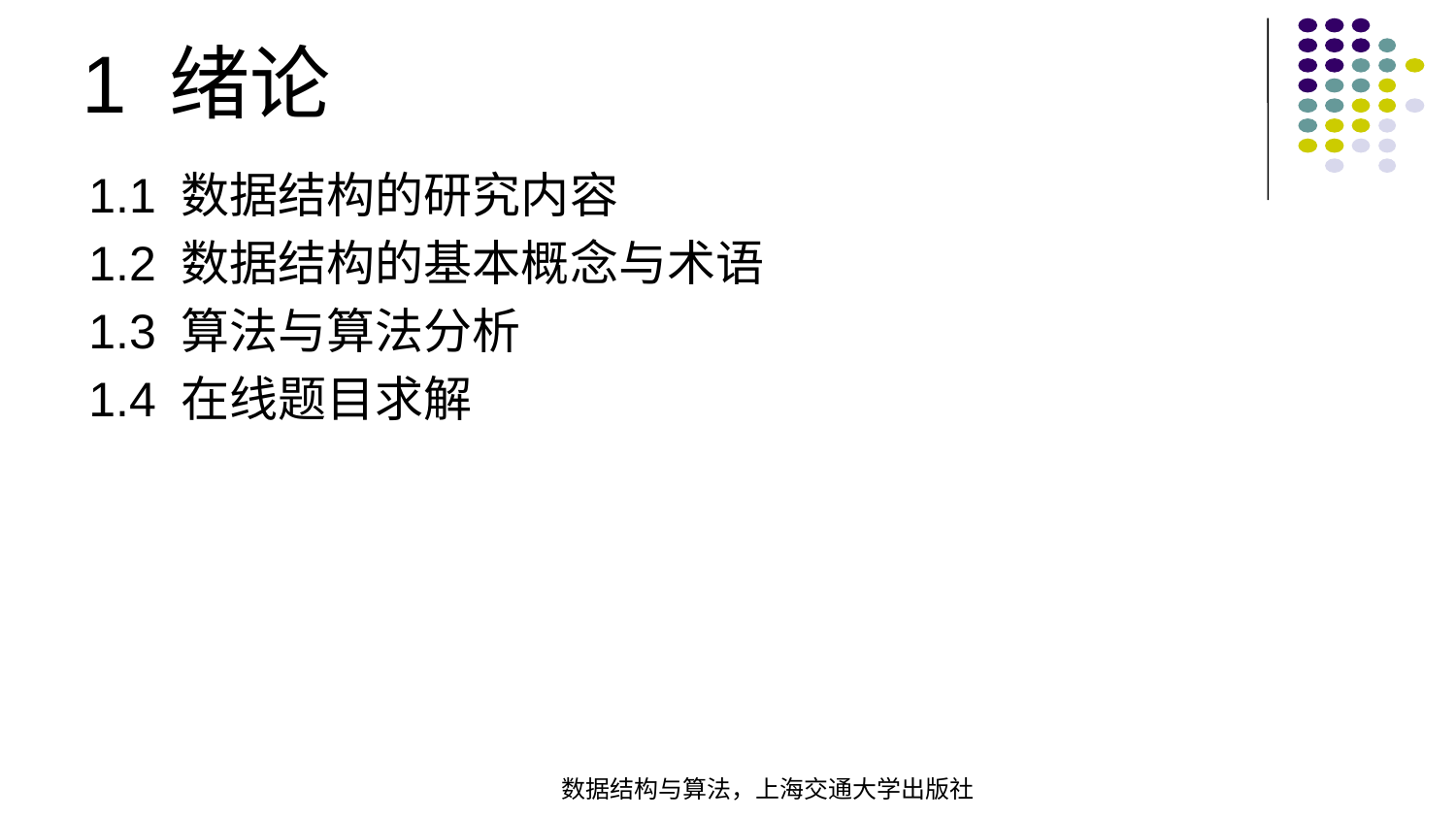

1 绪论
1.1 数据结构的研究内容
1.2 数据结构的基本概念与术语
1.3 算法与算法分析
1.4 在线题目求解